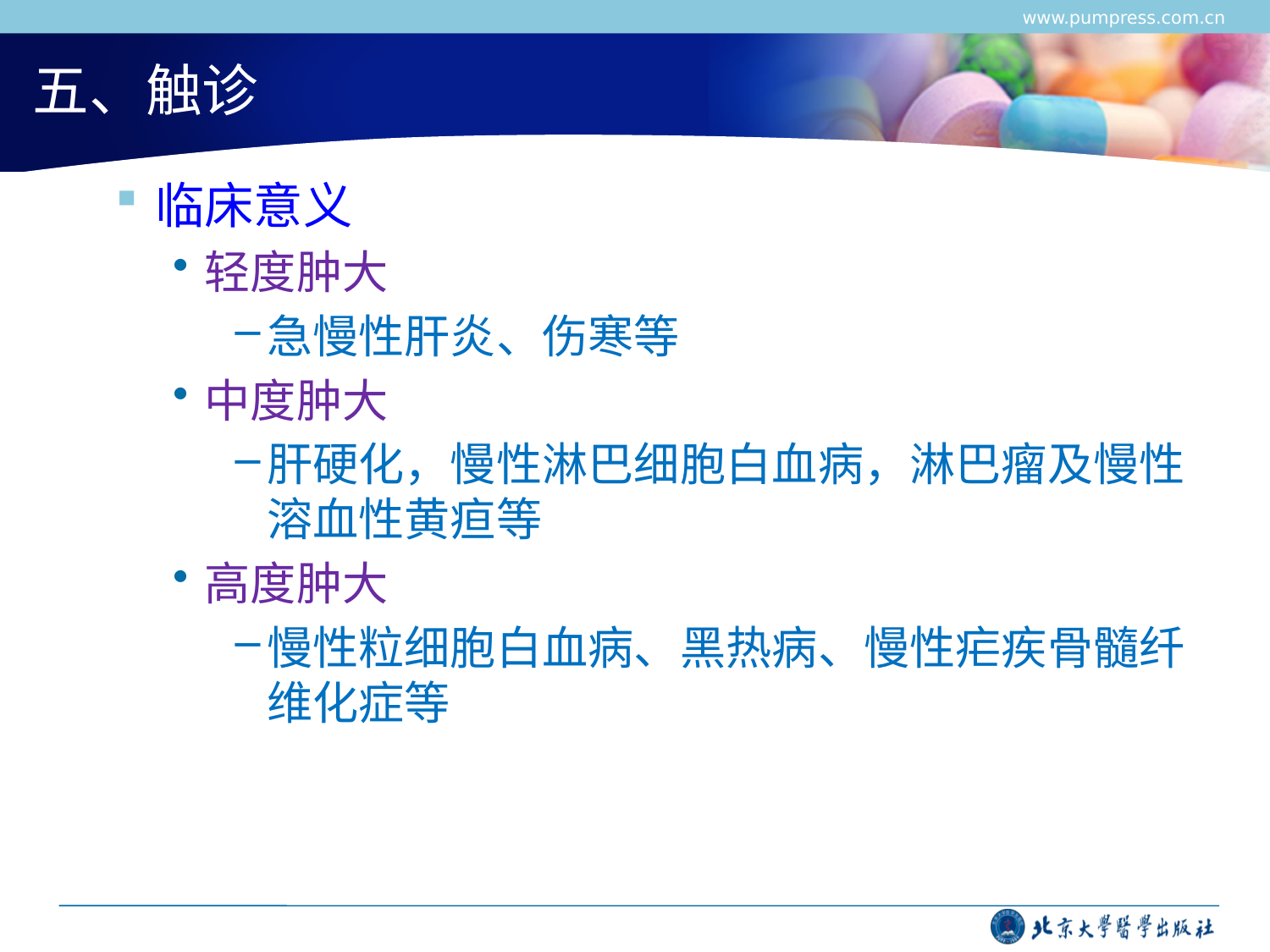

www.pumpress.com.cn
# 五、触诊
临床意义
轻度肿大
急慢性肝炎、伤寒等
中度肿大
肝硬化，慢性淋巴细胞白血病，淋巴瘤及慢性溶血性黄疸等
高度肿大
慢性粒细胞白血病、黑热病、慢性疟疾骨髓纤维化症等